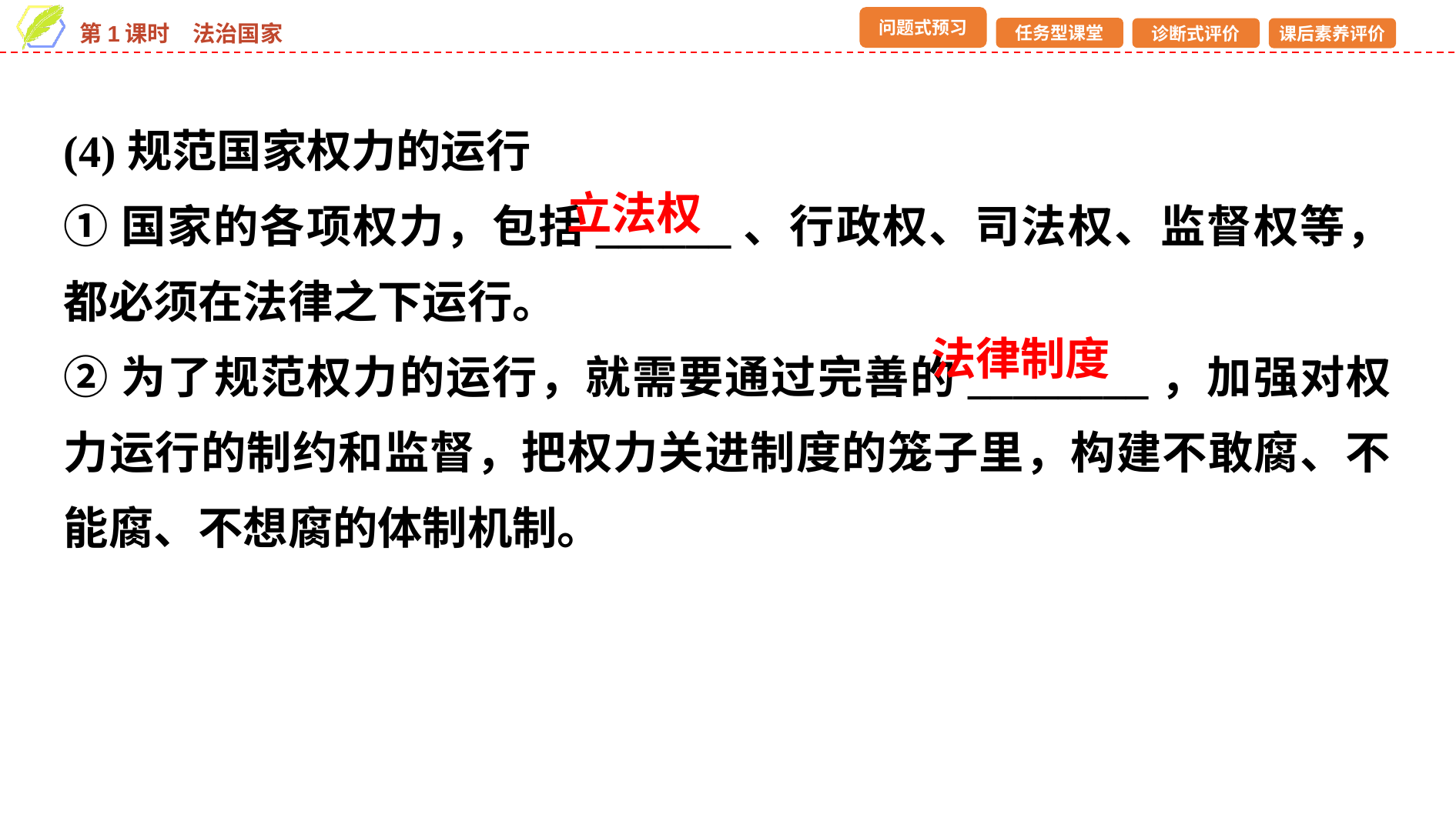

(4)规范国家权力的运行
①国家的各项权力，包括______、行政权、司法权、监督权等，都必须在法律之下运行。
②为了规范权力的运行，就需要通过完善的________，加强对权力运行的制约和监督，把权力关进制度的笼子里，构建不敢腐、不能腐、不想腐的体制机制。
立法权
法律制度